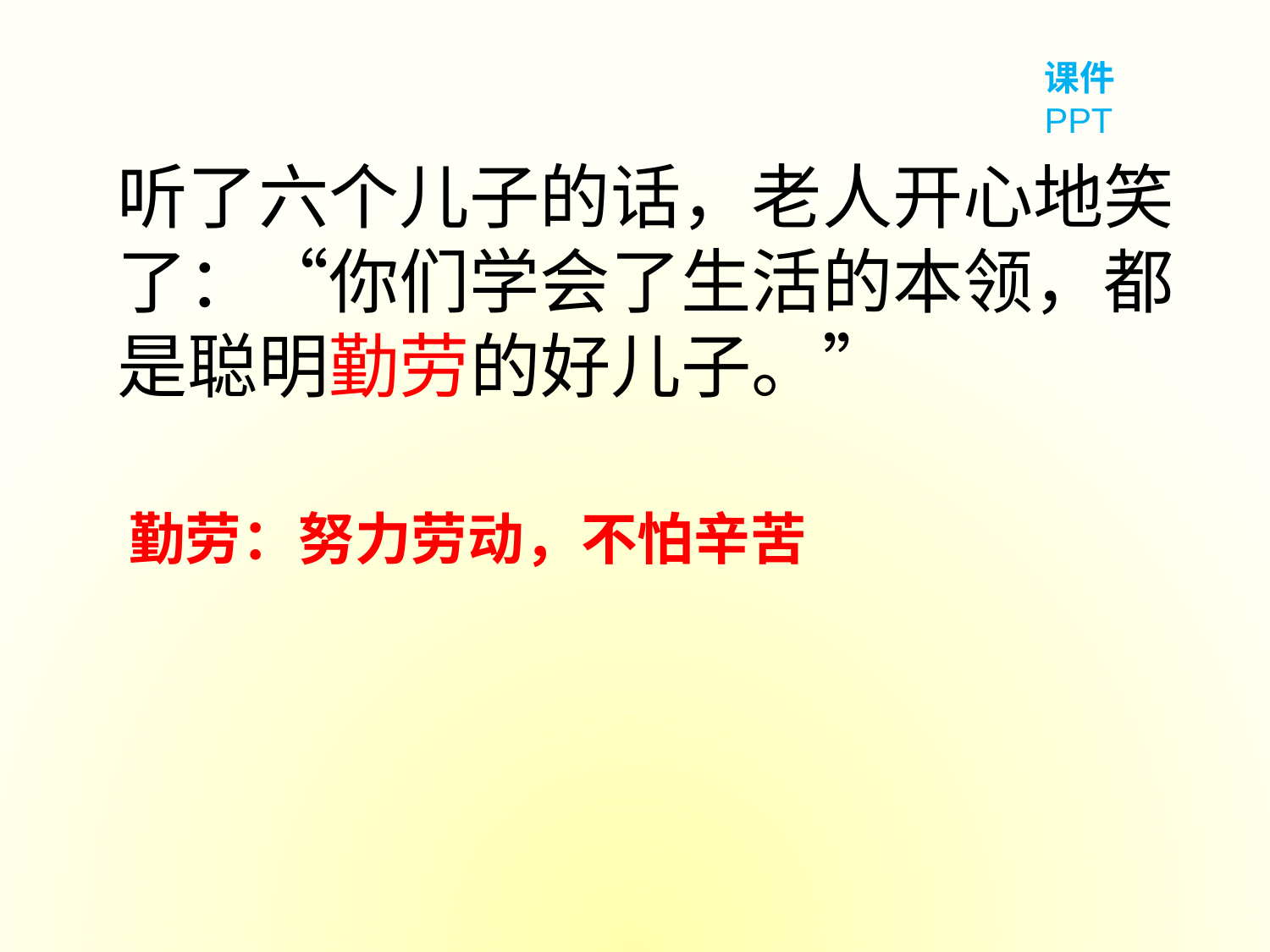

课件PPT
听了六个儿子的话，老人开心地笑了：“你们学会了生活的本领，都是聪明勤劳的好儿子。”
勤劳：努力劳动，不怕辛苦